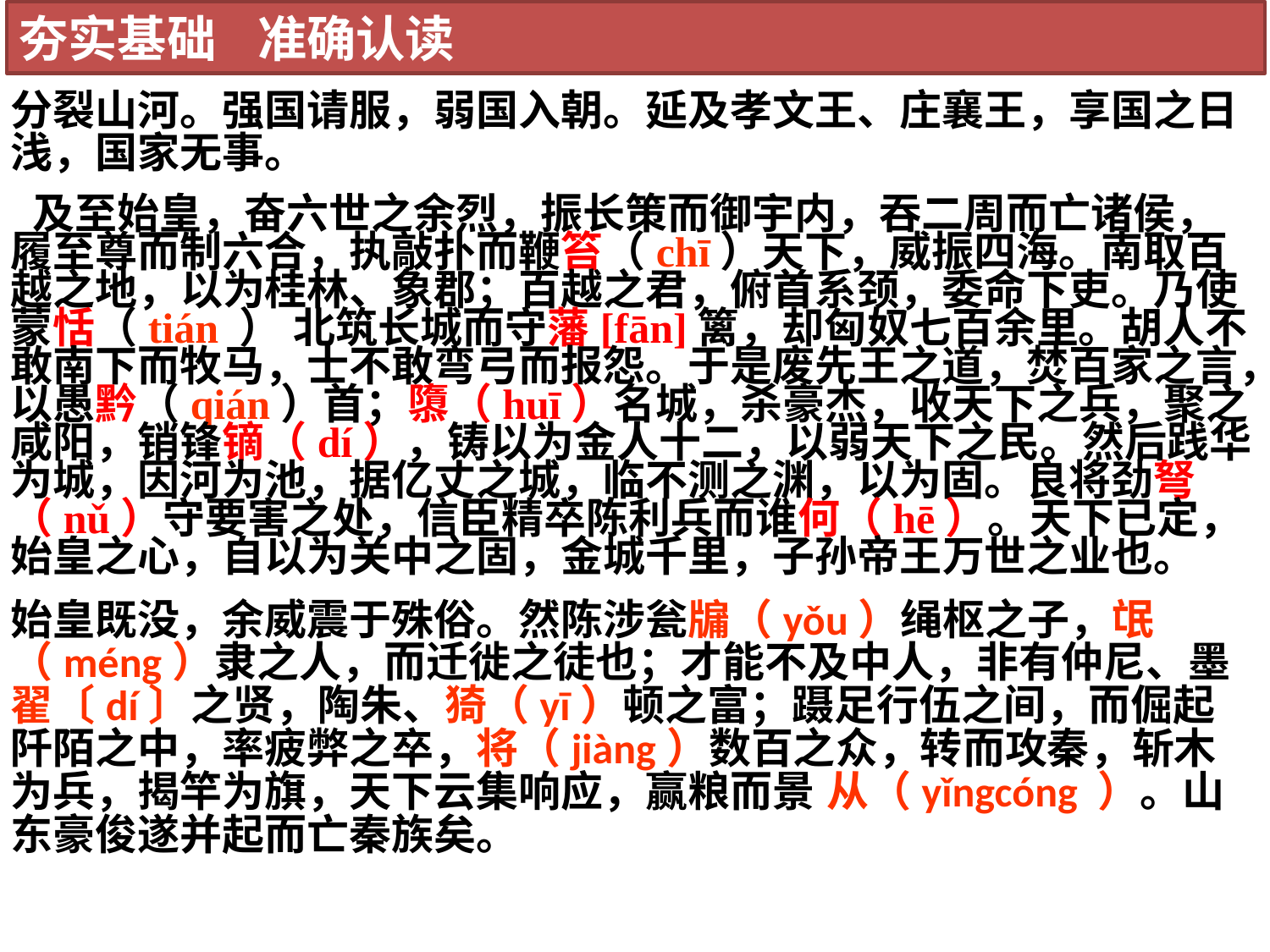

夯实基础   准确认读
分裂山河。强国请服，弱国入朝。延及孝文王、庄襄王，享国之日浅，国家无事。
 及至始皇，奋六世之余烈，振长策而御宇内，吞二周而亡诸侯，履至尊而制六合，执敲扑而鞭笞（chī）天下，威振四海。南取百越之地，以为桂林、象郡；百越之君，俯首系颈，委命下吏。乃使蒙恬（tián ） 北筑长城而守藩[fān]篱，却匈奴七百余里。胡人不敢南下而牧马，士不敢弯弓而报怨。于是废先王之道，焚百家之言，以愚黔（qián）首；隳（huī）名城，杀豪杰，收天下之兵，聚之咸阳，销锋镝（dí），铸以为金人十二，以弱天下之民。然后践华为城，因河为池，据亿丈之城，临不测之渊，以为固。良将劲弩（nǔ）守要害之处，信臣精卒陈利兵而谁何（hē）。天下已定，始皇之心，自以为关中之固，金城千里，子孙帝王万世之业也。
始皇既没，余威震于殊俗。然陈涉瓮牖（yǒu）绳枢之子，氓（méng）隶之人，而迁徙之徒也；才能不及中人，非有仲尼、墨翟〔dí〕之贤，陶朱、猗（yī）顿之富；蹑足行伍之间，而倔起阡陌之中，率疲弊之卒，将（jiàng）数百之众，转而攻秦，斩木为兵，揭竿为旗，天下云集响应，赢粮而景 从（yǐngcóng ）。山东豪俊遂并起而亡秦族矣。